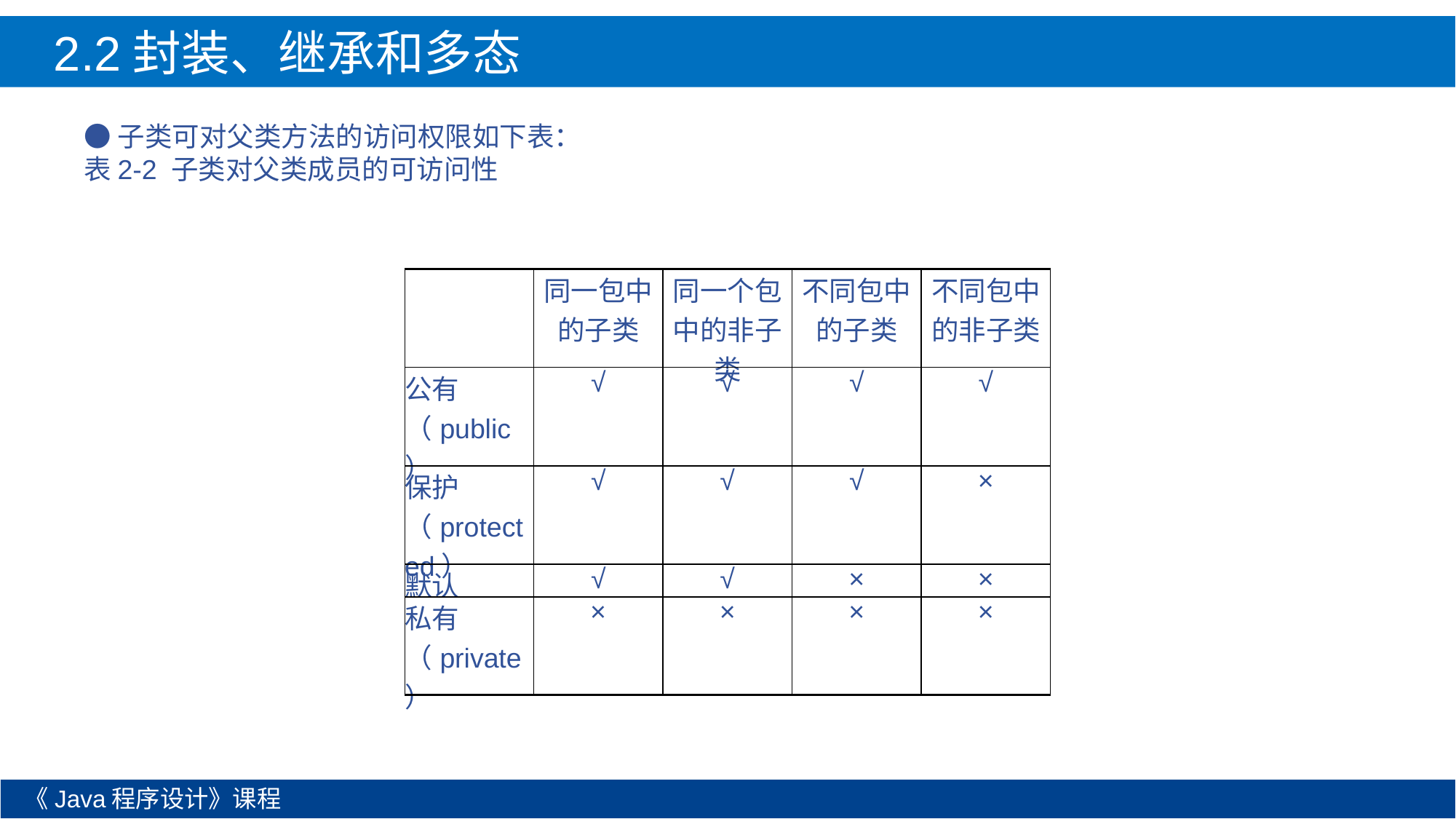

2.2封装、继承和多态
●子类可对父类方法的访问权限如下表：
表2-2 子类对父类成员的可访问性
|  | 同一包中的子类 | 同一个包中的非子类 | 不同包中的子类 | 不同包中的非子类 |
| --- | --- | --- | --- | --- |
| 公有（public） | √ | √ | √ | √ |
| 保护（protected） | √ | √ | √ | × |
| 默认 | √ | √ | × | × |
| 私有（private） | × | × | × | × |
《Java程序设计》课程